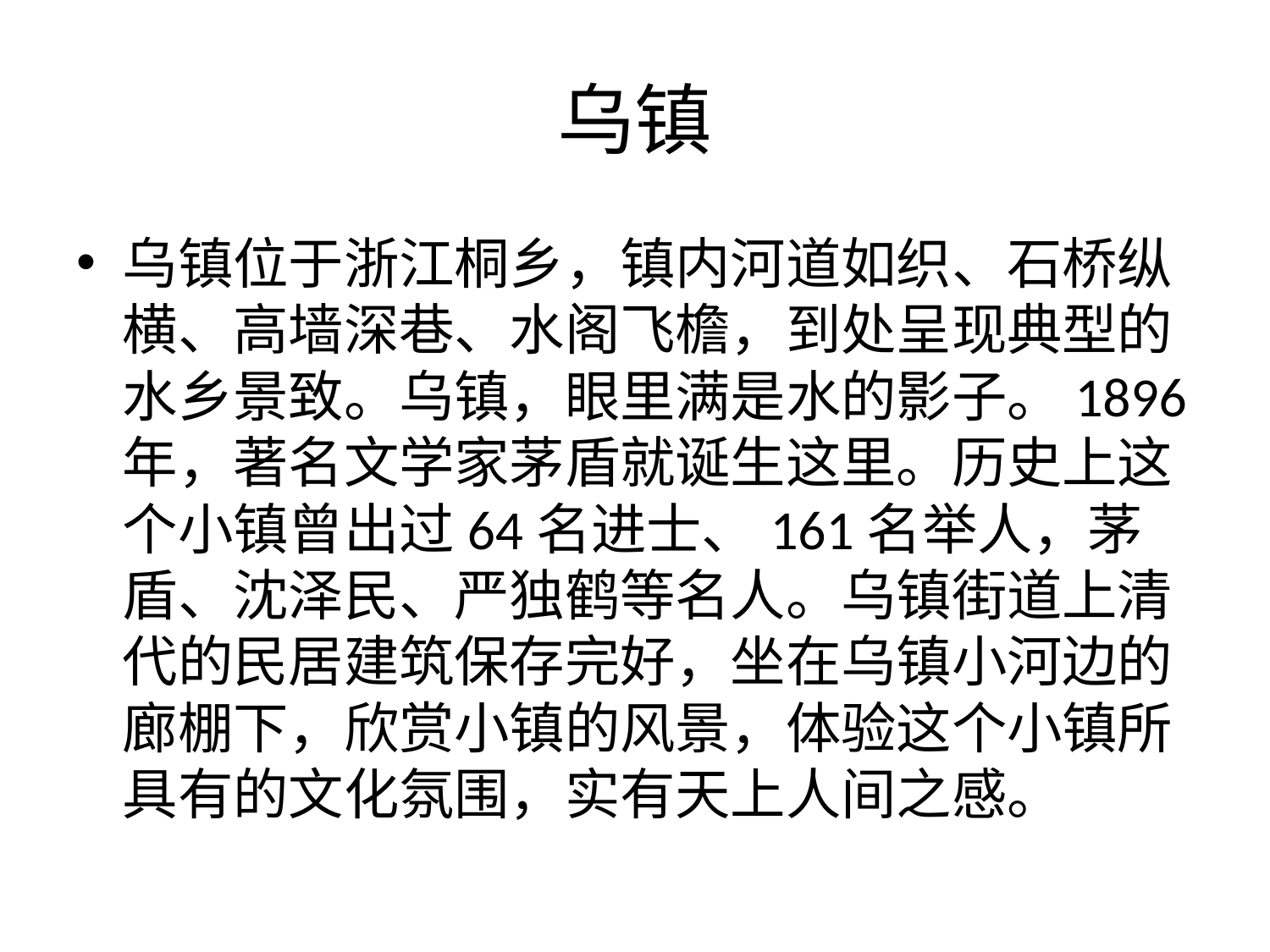

# 乌镇
乌镇位于浙江桐乡，镇内河道如织、石桥纵横、高墙深巷、水阁飞檐，到处呈现典型的水乡景致。乌镇，眼里满是水的影子。1896年，著名文学家茅盾就诞生这里。历史上这个小镇曾出过64名进士、161名举人，茅盾、沈泽民、严独鹤等名人。乌镇街道上清代的民居建筑保存完好，坐在乌镇小河边的廊棚下，欣赏小镇的风景，体验这个小镇所具有的文化氛围，实有天上人间之感。